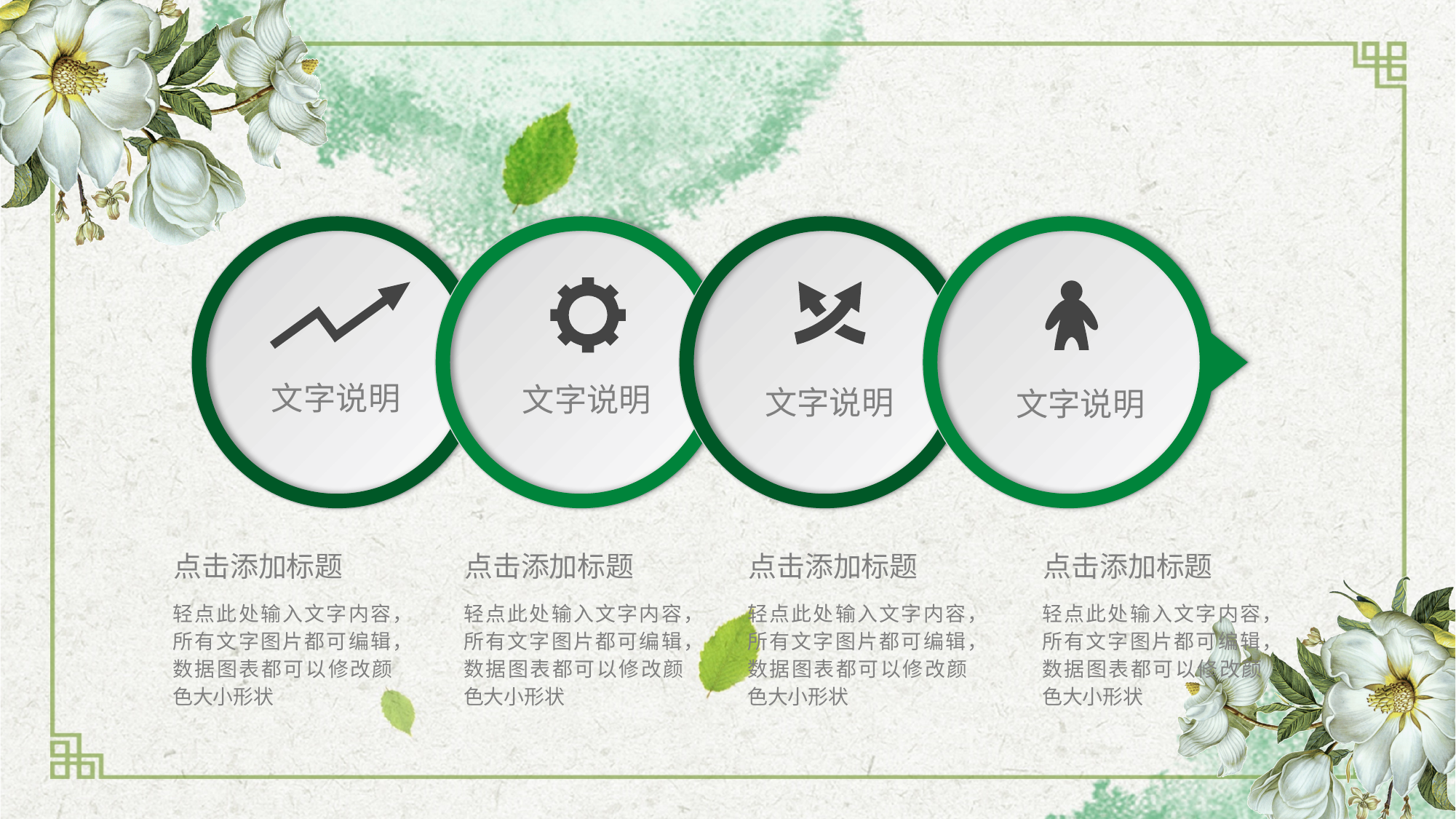

文字说明

文字说明

文字说明

文字说明
点击添加标题
轻点此处输入文字内容，所有文字图片都可编辑，数据图表都可以修改颜色大小形状
点击添加标题
轻点此处输入文字内容，所有文字图片都可编辑，数据图表都可以修改颜色大小形状
点击添加标题
轻点此处输入文字内容，所有文字图片都可编辑，数据图表都可以修改颜色大小形状
点击添加标题
轻点此处输入文字内容，所有文字图片都可编辑，数据图表都可以修改颜色大小形状